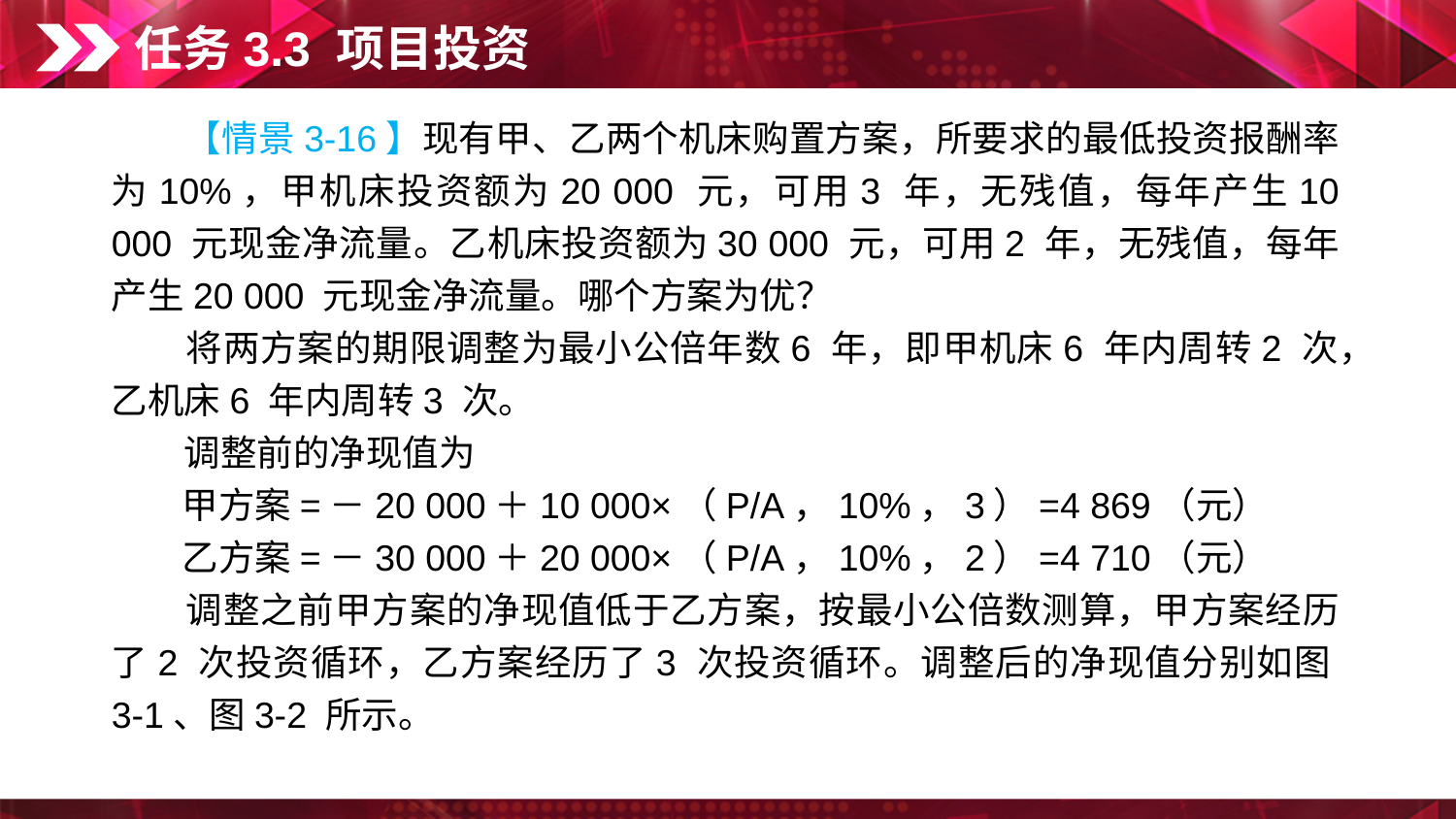

任务3.3 项目投资

　　【情景3-16】现有甲、乙两个机床购置方案，所要求的最低投资报酬率为10%，甲机床投资额为20 000 元，可用3 年，无残值，每年产生10 000 元现金净流量。乙机床投资额为30 000 元，可用2 年，无残值，每年产生20 000 元现金净流量。哪个方案为优？
　　将两方案的期限调整为最小公倍年数6 年，即甲机床6 年内周转2 次，乙机床6 年内周转3 次。
　　调整前的净现值为
甲方案=－20 000＋10 000×（P/A，10%，3）=4 869（元）
乙方案=－30 000＋20 000×（P/A，10%，2）=4 710（元）
　　调整之前甲方案的净现值低于乙方案，按最小公倍数测算，甲方案经历了2 次投资循环，乙方案经历了3 次投资循环。调整后的净现值分别如图3-1、图3-2 所示。